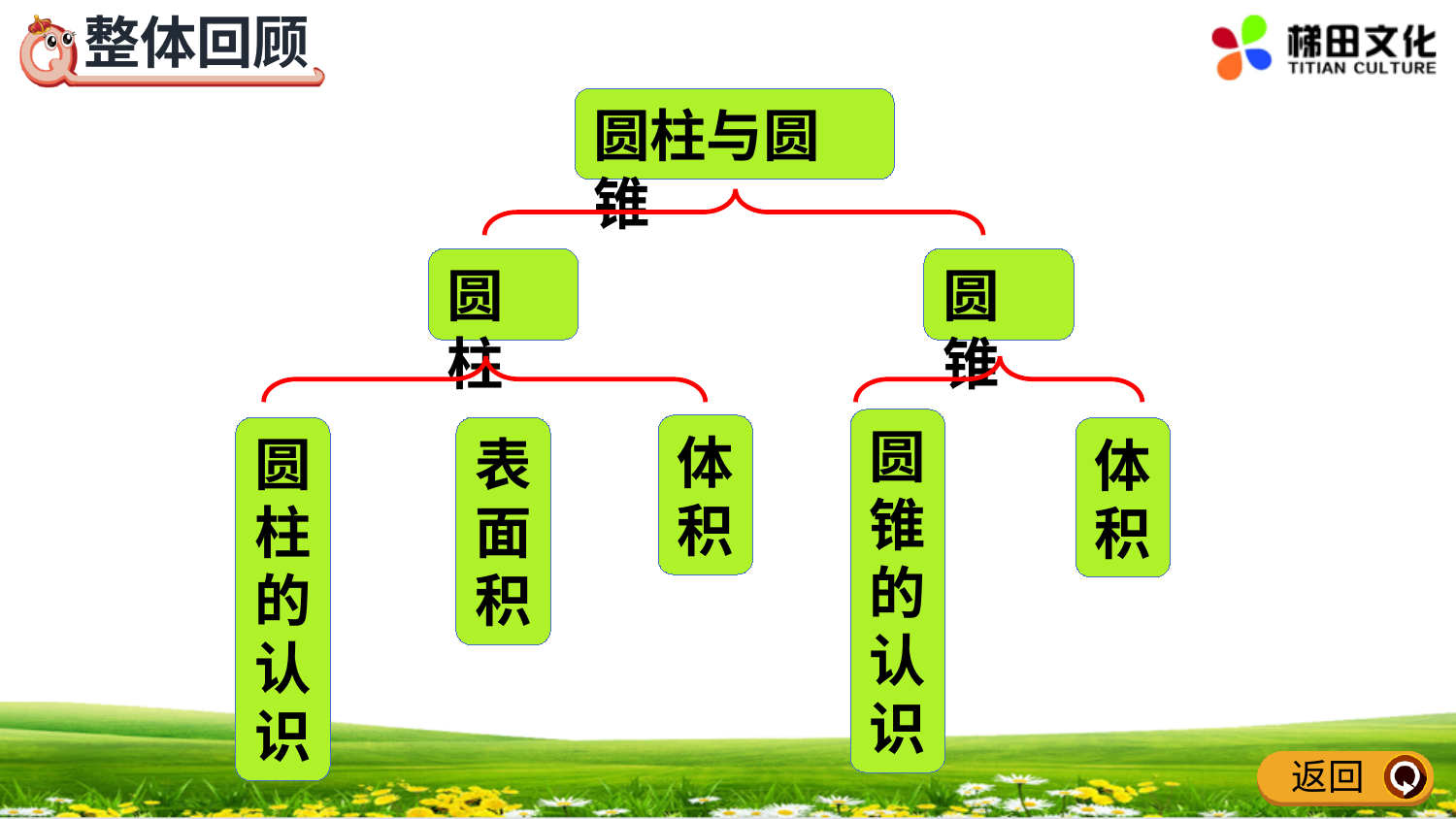

圆柱与圆锥

圆柱
圆锥
圆
锥
的
认
识
体
积
圆
柱
的
认
识
表
面
积
体
积